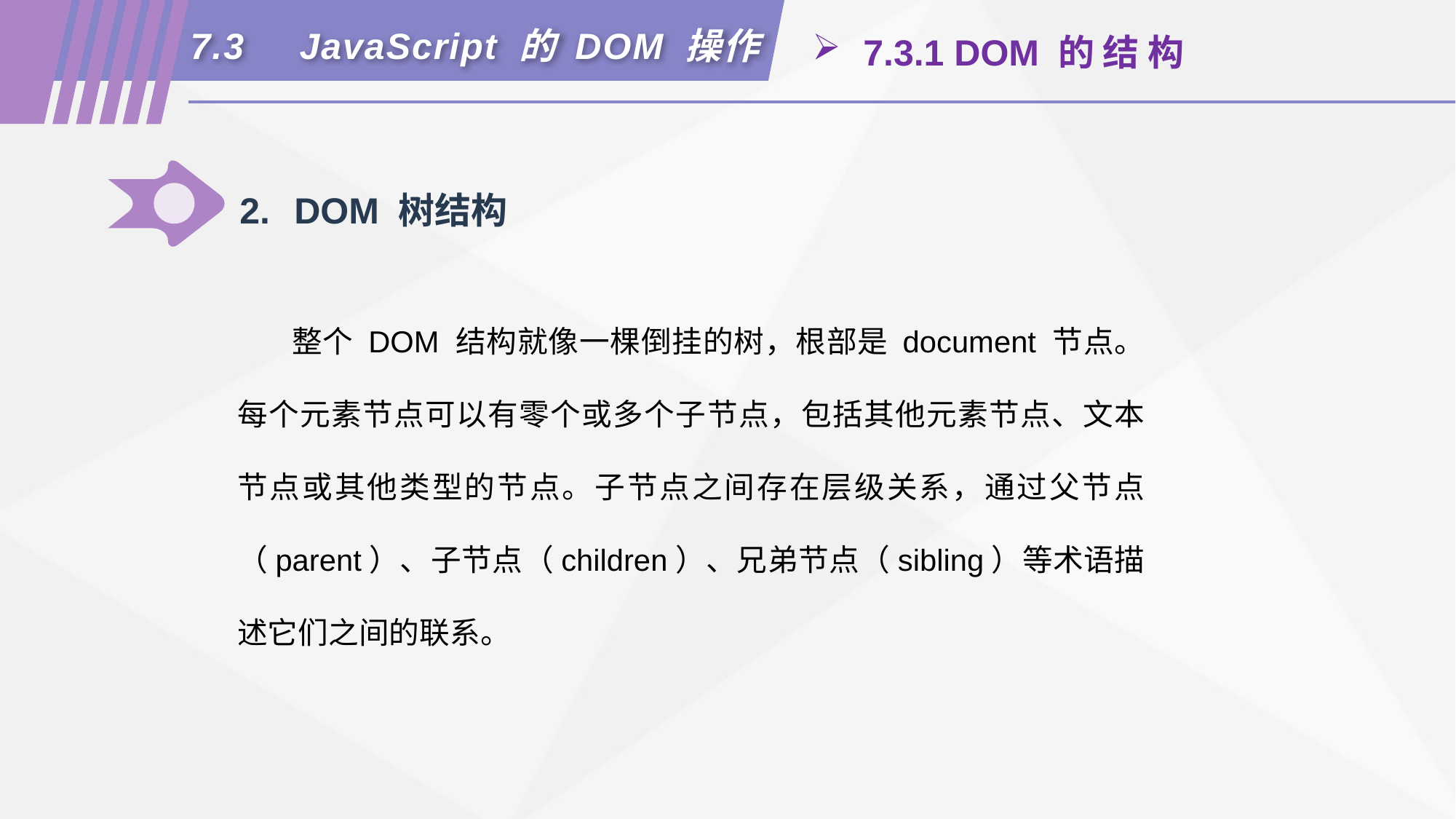

7.3	JavaScript 的 DOM 操作
 7.3.1 DOM 的 结 构

2.	DOM 树结构
整个 DOM 结构就像一棵倒挂的树，根部是 document 节点。每个元素节点可以有零个或多个子节点，包括其他元素节点、文本节点或其他类型的节点。子节点之间存在层级关系，通过父节点（parent）、子节点（children）、兄弟节点（sibling）等术语描述它们之间的联系。